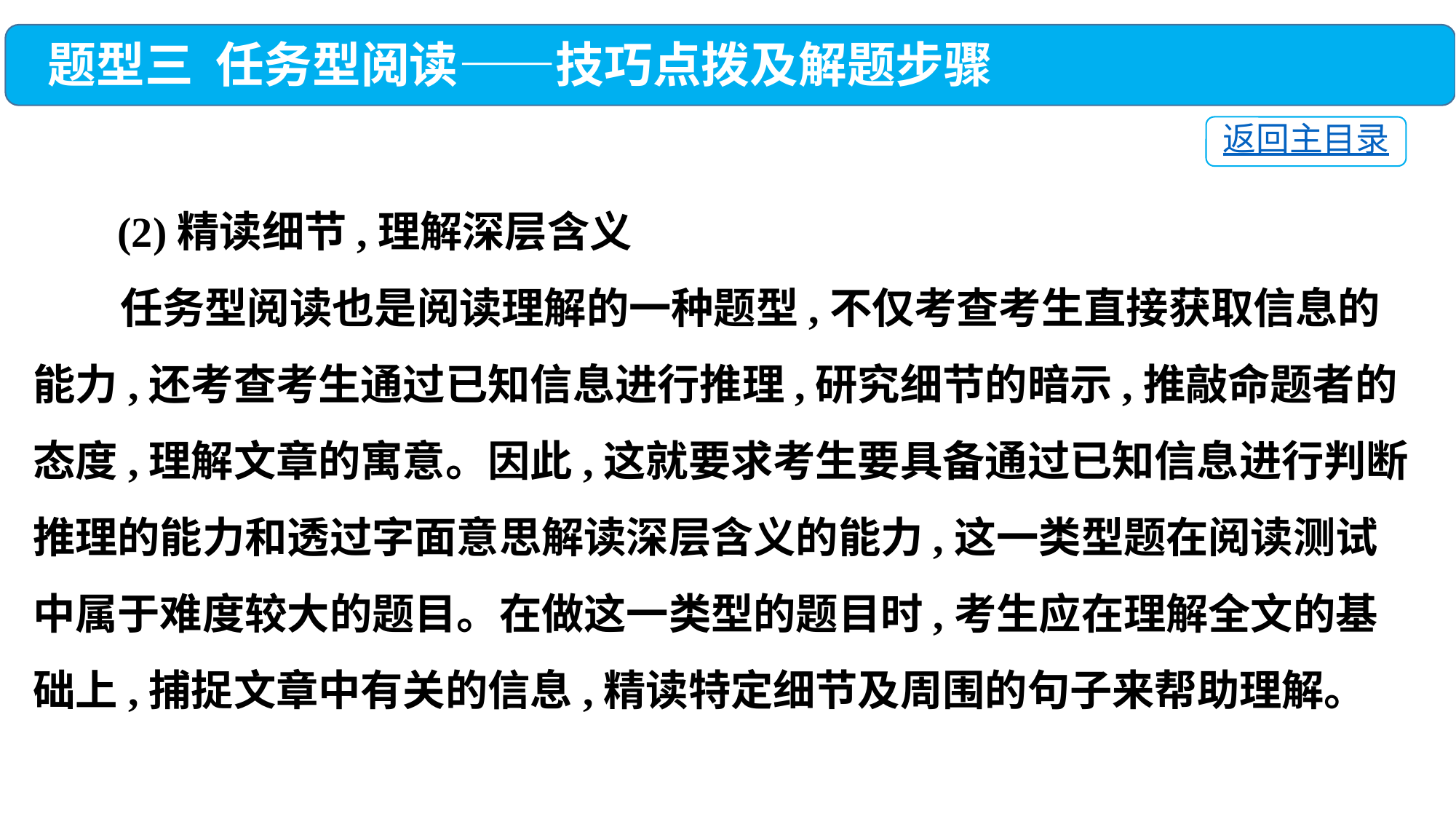

题型三  任务型阅读——技巧点拨及解题步骤
返回主目录
        (2)精读细节,理解深层含义
        任务型阅读也是阅读理解的一种题型,不仅考查考生直接获取信息的能力,还考查考生通过已知信息进行推理,研究细节的暗示,推敲命题者的态度,理解文章的寓意。因此,这就要求考生要具备通过已知信息进行判断推理的能力和透过字面意思解读深层含义的能力,这一类型题在阅读测试中属于难度较大的题目。在做这一类型的题目时,考生应在理解全文的基础上,捕捉文章中有关的信息,精读特定细节及周围的句子来帮助理解。